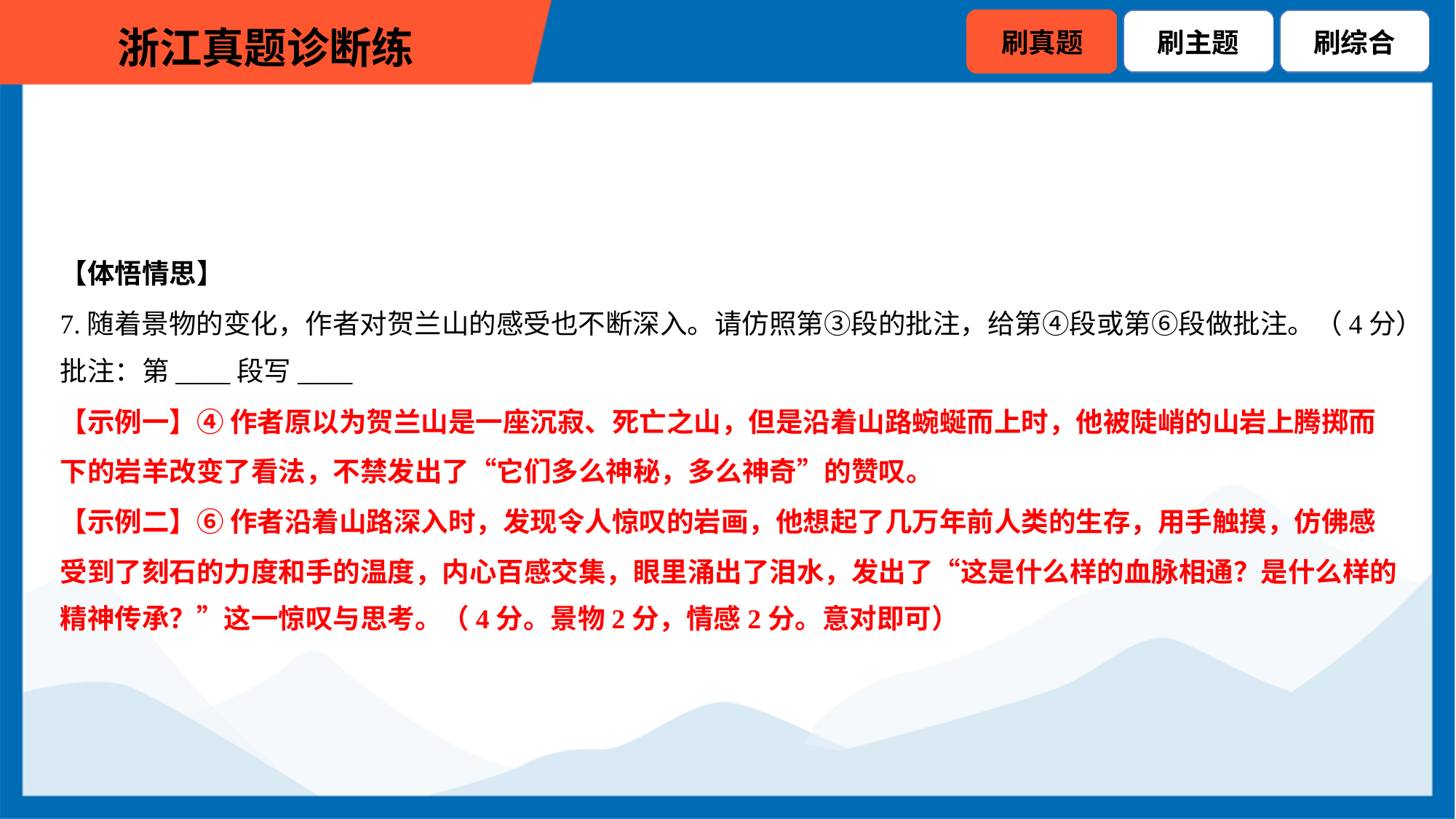

【体悟情思】
7.随着景物的变化，作者对贺兰山的感受也不断深入。请仿照第③段的批注，给第④段或第⑥段做批注。（4分）
批注：第____段写____
【示例一】④ 作者原以为贺兰山是一座沉寂、死亡之山，但是沿着山路蜿蜒而上时，他被陡峭的山岩上腾掷而
下的岩羊改变了看法，不禁发出了“它们多么神秘，多么神奇”的赞叹。
【示例二】⑥ 作者沿着山路深入时，发现令人惊叹的岩画，他想起了几万年前人类的生存，用手触摸，仿佛感
受到了刻石的力度和手的温度，内心百感交集，眼里涌出了泪水，发出了“这是什么样的血脉相通？是什么样的
精神传承？”这一惊叹与思考。（4分。景物2分，情感2分。意对即可）